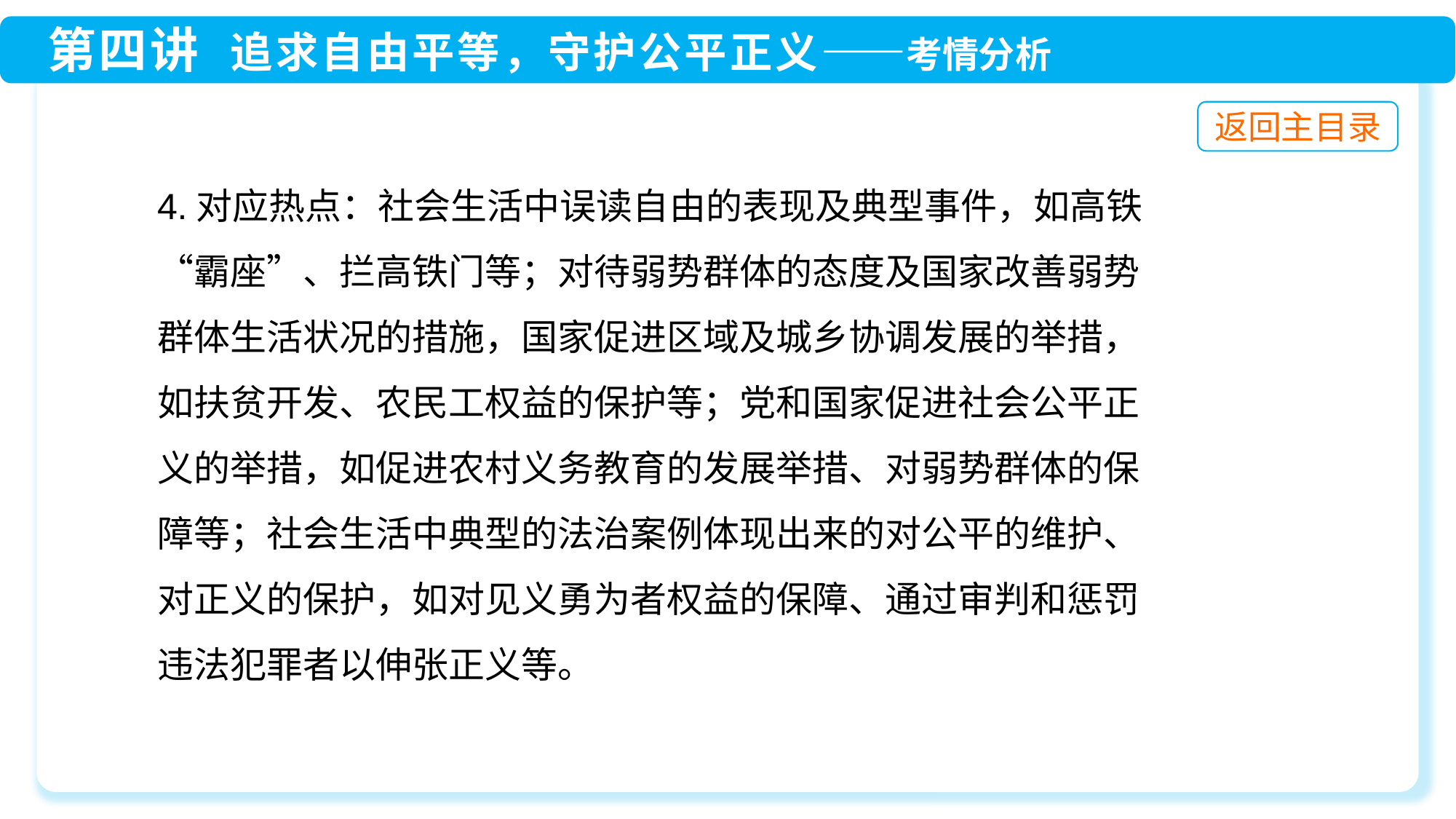

4.对应热点：社会生活中误读自由的表现及典型事件，如高铁“霸座”、拦高铁门等；对待弱势群体的态度及国家改善弱势群体生活状况的措施，国家促进区域及城乡协调发展的举措，如扶贫开发、农民工权益的保护等；党和国家促进社会公平正义的举措，如促进农村义务教育的发展举措、对弱势群体的保障等；社会生活中典型的法治案例体现出来的对公平的维护、对正义的保护，如对见义勇为者权益的保障、通过审判和惩罚违法犯罪者以伸张正义等。